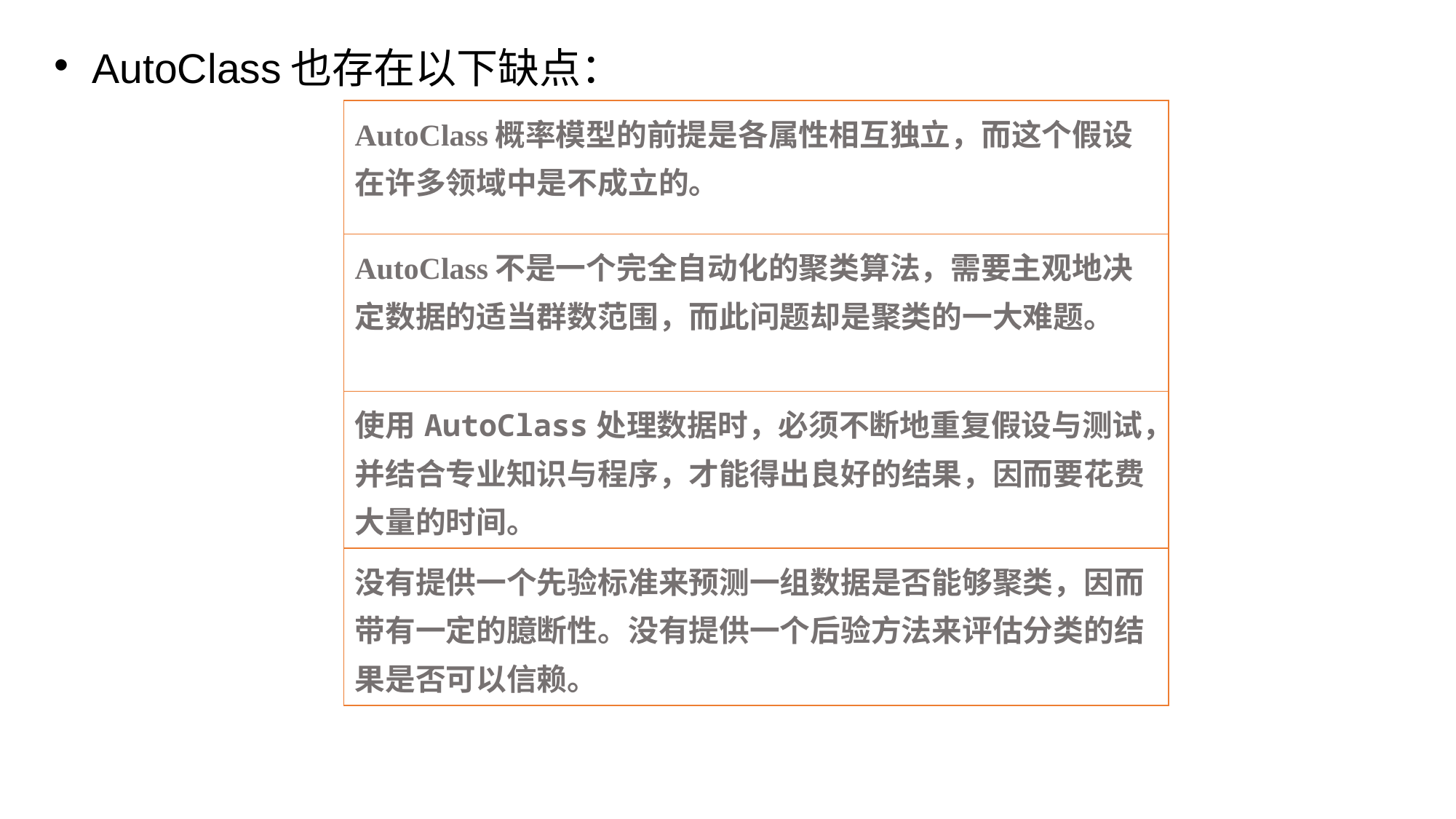

AutoClass也存在以下缺点：
| AutoClass概率模型的前提是各属性相互独立，而这个假设在许多领域中是不成立的。 |
| --- |
| AutoClass不是一个完全自动化的聚类算法，需要主观地决定数据的适当群数范围，而此问题却是聚类的一大难题。 |
| 使用AutoClass处理数据时，必须不断地重复假设与测试，并结合专业知识与程序，才能得出良好的结果，因而要花费大量的时间。 |
| 没有提供一个先验标准来预测一组数据是否能够聚类，因而带有一定的臆断性。没有提供一个后验方法来评估分类的结果是否可以信赖。 |